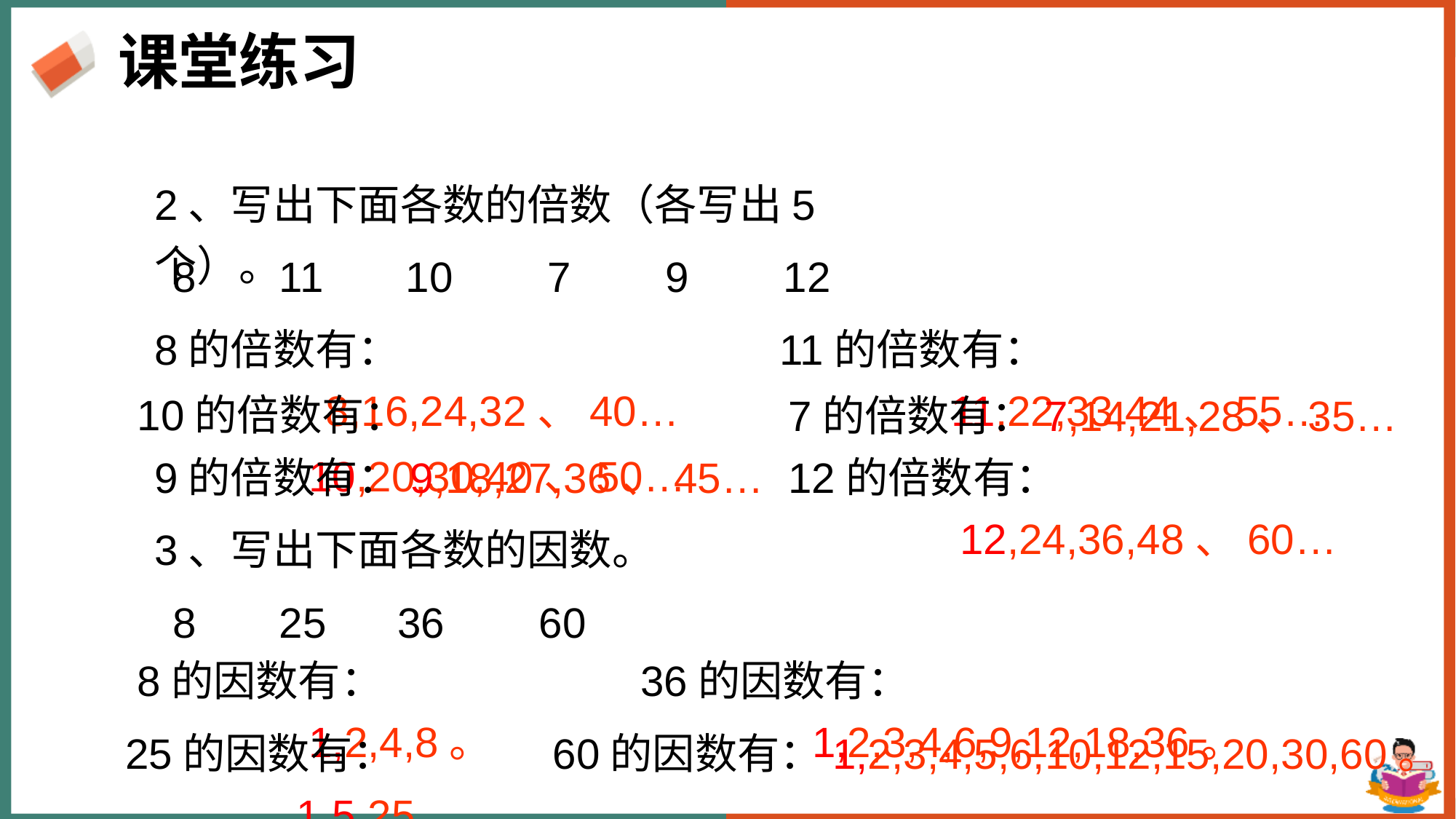

课堂练习
2、写出下面各数的倍数（各写出5个）。
8       11       10        7        9        12
8的倍数有：8,16,24,32、40…
11的倍数有：11,22,33,44、55…
10的倍数有：10,20,30,40、50…
7的倍数有：7,14,21,28、35…
9的倍数有：9,18,27,36、45…
12的倍数有：12,24,36,48、60…
3、写出下面各数的因数。
8       25      36        60
8的因数有：1,2,4,8。
36的因数有：1,2,3,4,6,9,12,18,36。
25的因数有：1,5,25。
60的因数有：1,2,3,4,5,6,10,12,15,20,30,60。